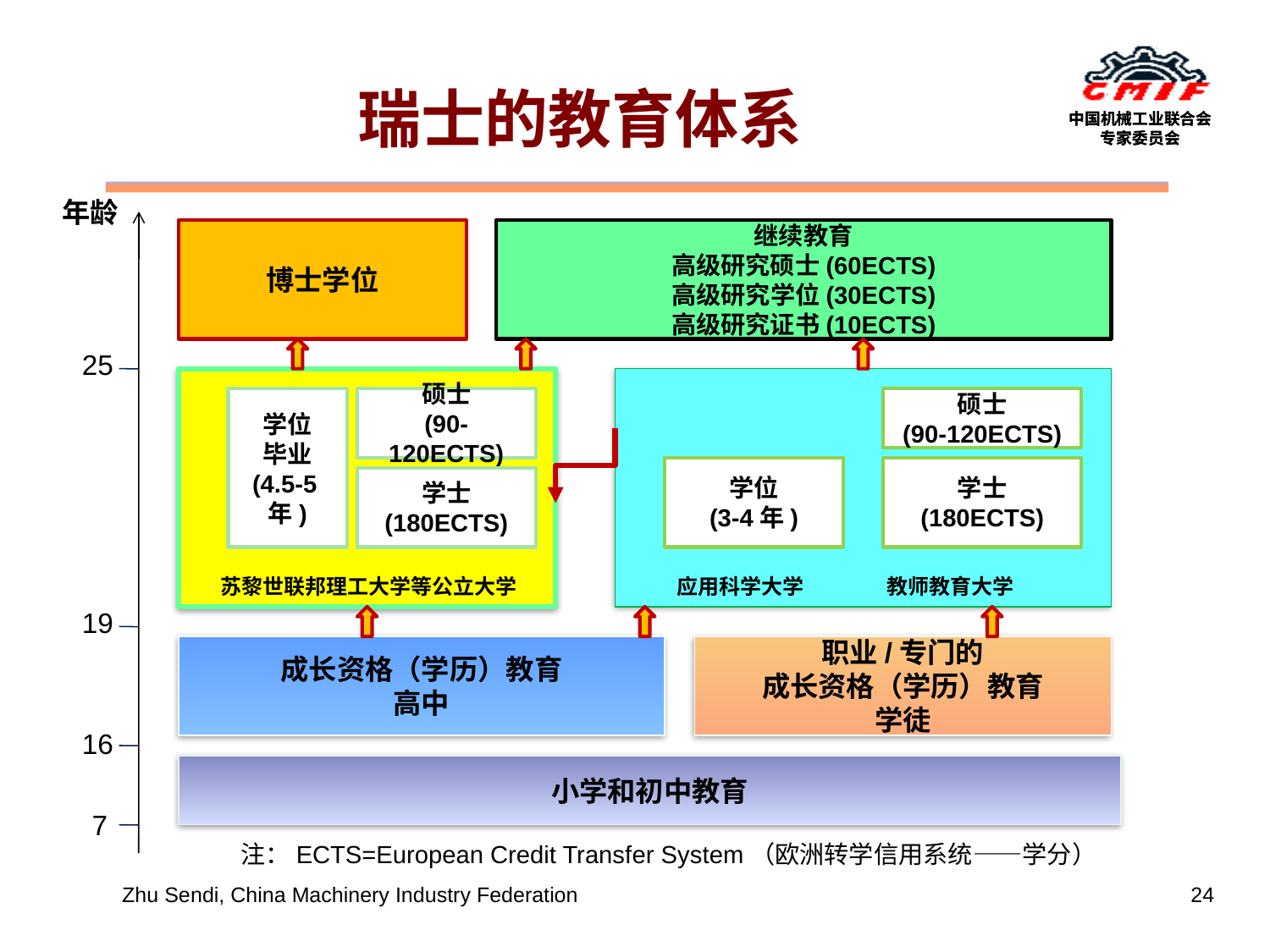

瑞士的教育体系
年龄
博士学位
继续教育
高级研究硕士(60ECTS)
高级研究学位(30ECTS)
高级研究证书(10ECTS)

25

学位
毕业
(4.5-5年)
硕士
(90-120ECTS)
硕士
(90-120ECTS)
学位
(3-4年)
学士
(180ECTS)
学士
(180ECTS)
苏黎世联邦理工大学等公立大学
应用科学大学                 教师教育大学
19

成长资格（学历）教育
高中
职业/专门的
成长资格（学历）教育
学徒
16
小学和初中教育
7
注：ECTS=European Credit Transfer System（欧洲转学信用系统——学分）
Zhu Sendi, China Machinery Industry Federation

24